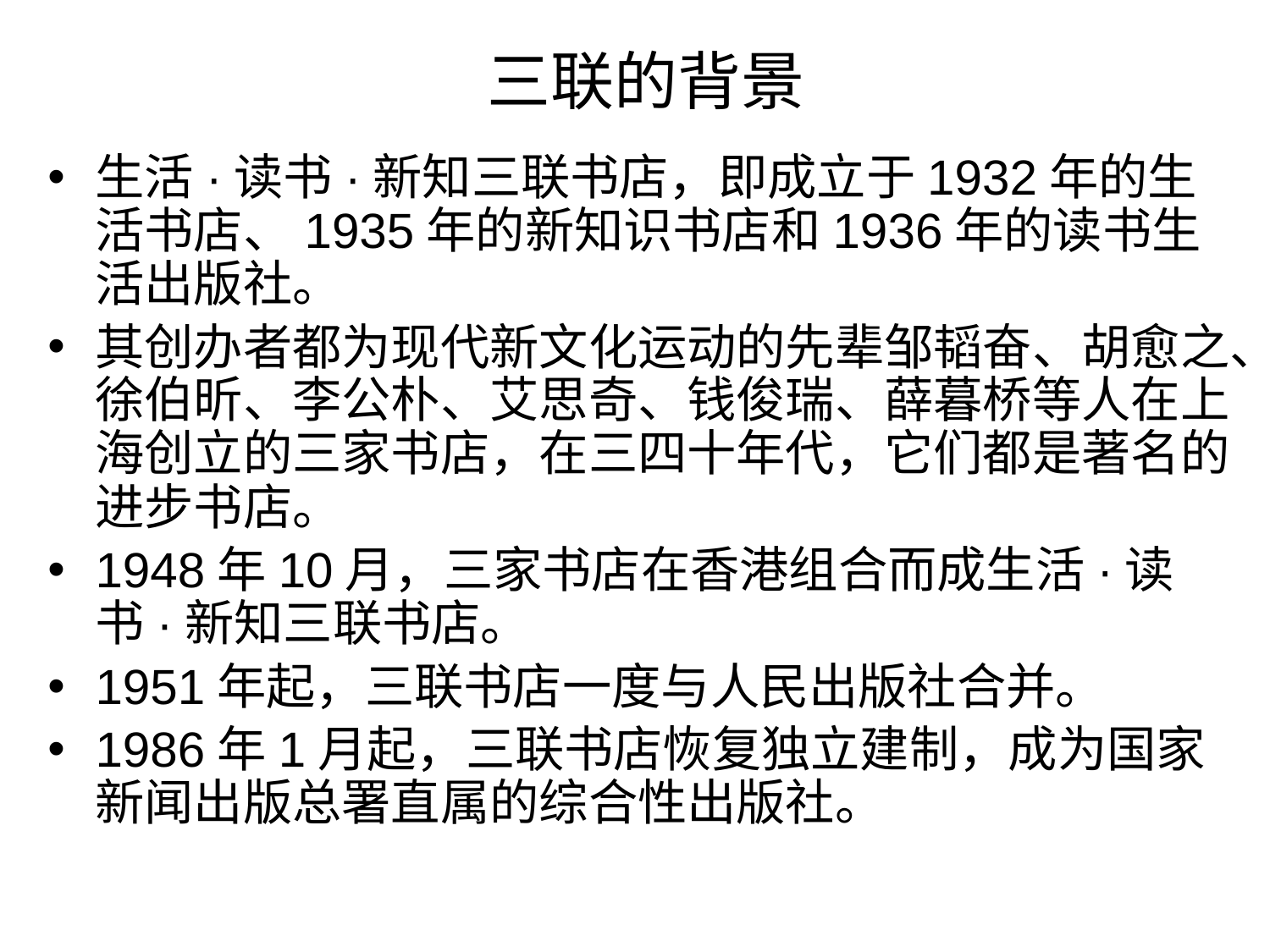

# 三联的背景
生活·读书·新知三联书店，即成立于1932年的生活书店、1935年的新知识书店和1936年的读书生活出版社。
其创办者都为现代新文化运动的先辈邹韬奋、胡愈之、徐伯昕、李公朴、艾思奇、钱俊瑞、薛暮桥等人在上海创立的三家书店，在三四十年代，它们都是著名的进步书店。
1948年10月，三家书店在香港组合而成生活·读书·新知三联书店。
1951年起，三联书店一度与人民出版社合并。
1986年1月起，三联书店恢复独立建制，成为国家新闻出版总署直属的综合性出版社。